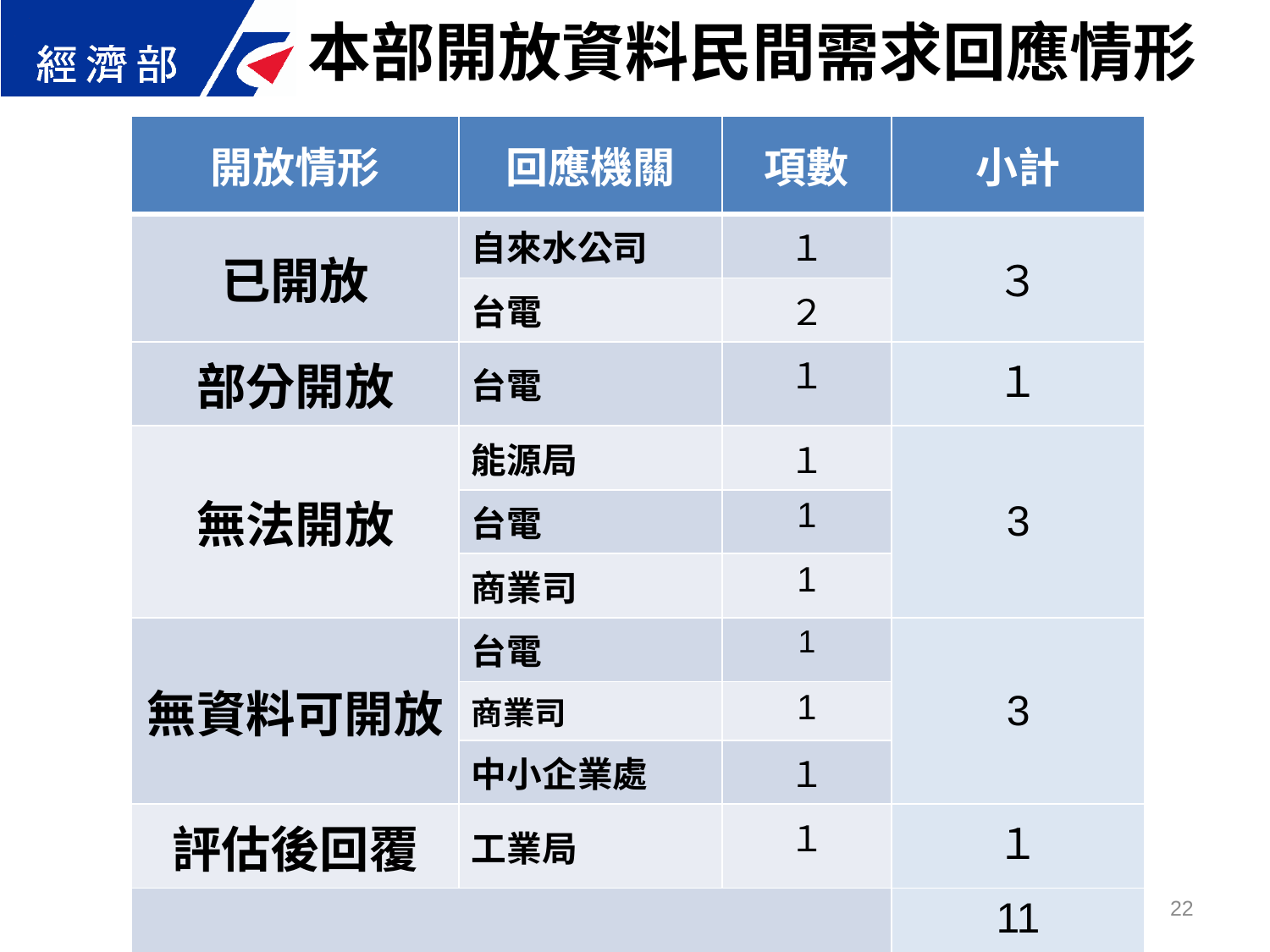

本部開放資料民間需求回應情形
| 開放情形 | 回應機關 | 項數 | 小計 |
| --- | --- | --- | --- |
| 已開放 | 自來水公司 | １ | ３ |
|  | 台電 | ２ |  |
| 部分開放 | 台電 | １ | １ |
| 無法開放 | 能源局 | １ | 3 |
|  | 台電 | 1 |  |
|  | 商業司 | 1 |  |
| 無資料可開放 | 台電 | 1 | 3 |
|  | 商業司 | 1 |  |
|  | 中小企業處 | １ |  |
| 評估後回覆 | 工業局 | １ | １ |
|  |  |  | 11 |
22